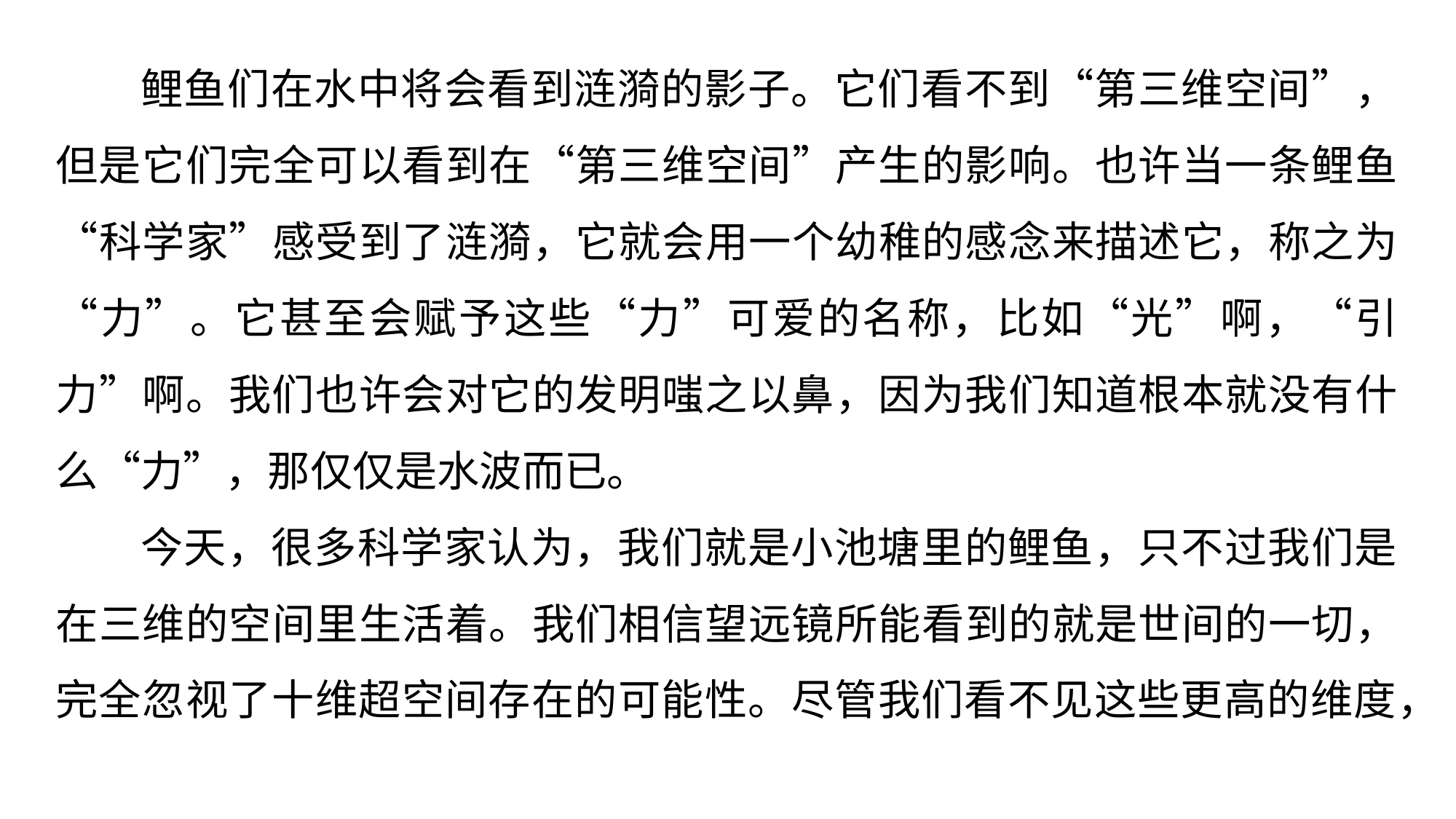

鲤鱼们在水中将会看到涟漪的影子。它们看不到“第三维空间”，但是它们完全可以看到在“第三维空间”产生的影响。也许当一条鲤鱼“科学家”感受到了涟漪，它就会用一个幼稚的感念来描述它，称之为“力”。它甚至会赋予这些“力”可爱的名称，比如“光”啊，“引力”啊。我们也许会对它的发明嗤之以鼻，因为我们知道根本就没有什么“力”，那仅仅是水波而已。
今天，很多科学家认为，我们就是小池塘里的鲤鱼，只不过我们是在三维的空间里生活着。我们相信望远镜所能看到的就是世间的一切，完全忽视了十维超空间存在的可能性。尽管我们看不见这些更高的维度，